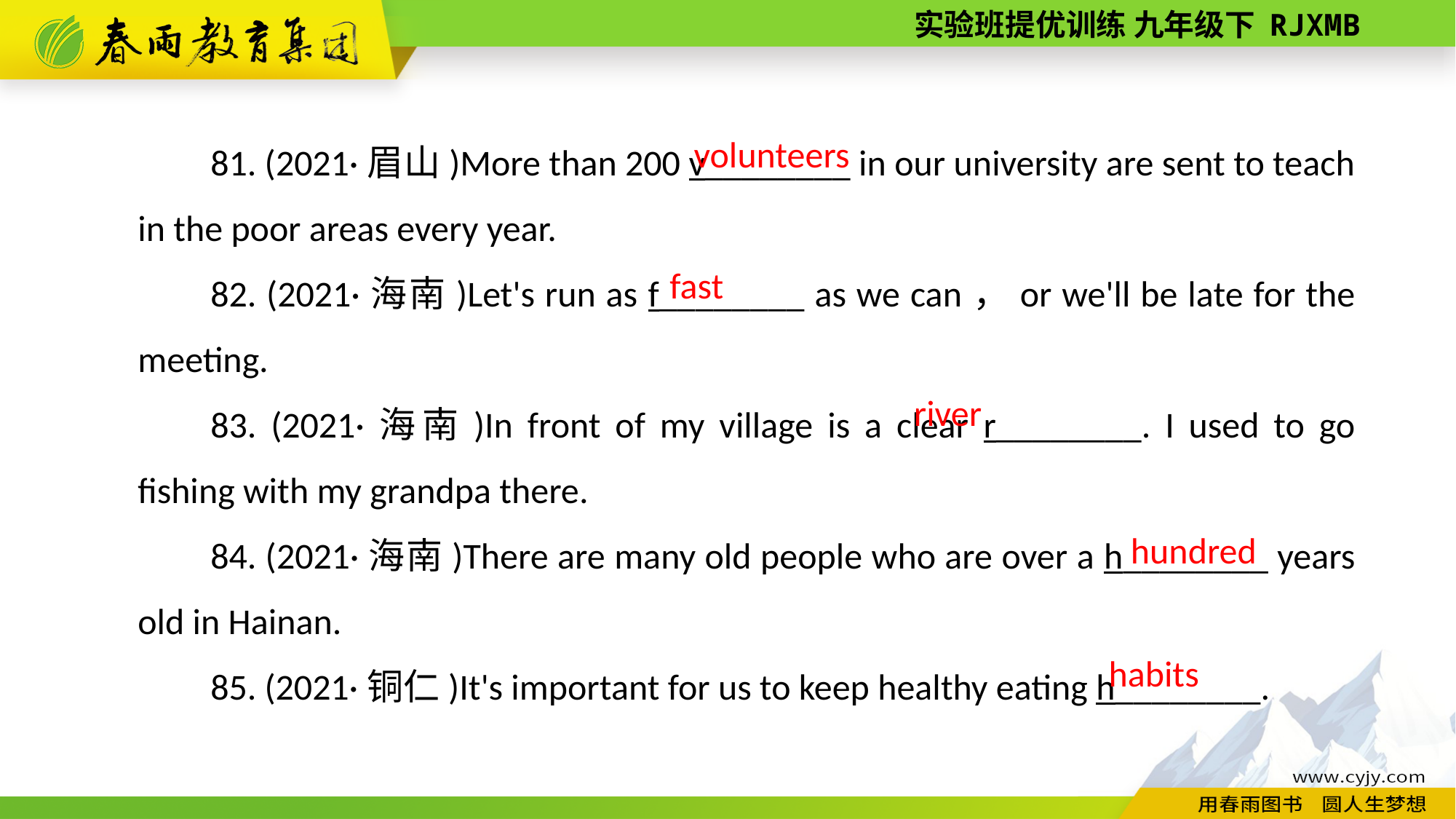

81. (2021·眉山)More than 200 v________ in our university are sent to teach in the poor areas every year.
82. (2021·海南)Let's run as f________ as we can，or we'll be late for the meeting.
83. (2021·海南)In front of my village is a clear r________. I used to go fishing with my grandpa there.
84. (2021·海南)There are many old people who are over a h________ years old in Hainan.
85. (2021·铜仁)It's important for us to keep healthy eating h________.
volunteers
fast
river
hundred
habits